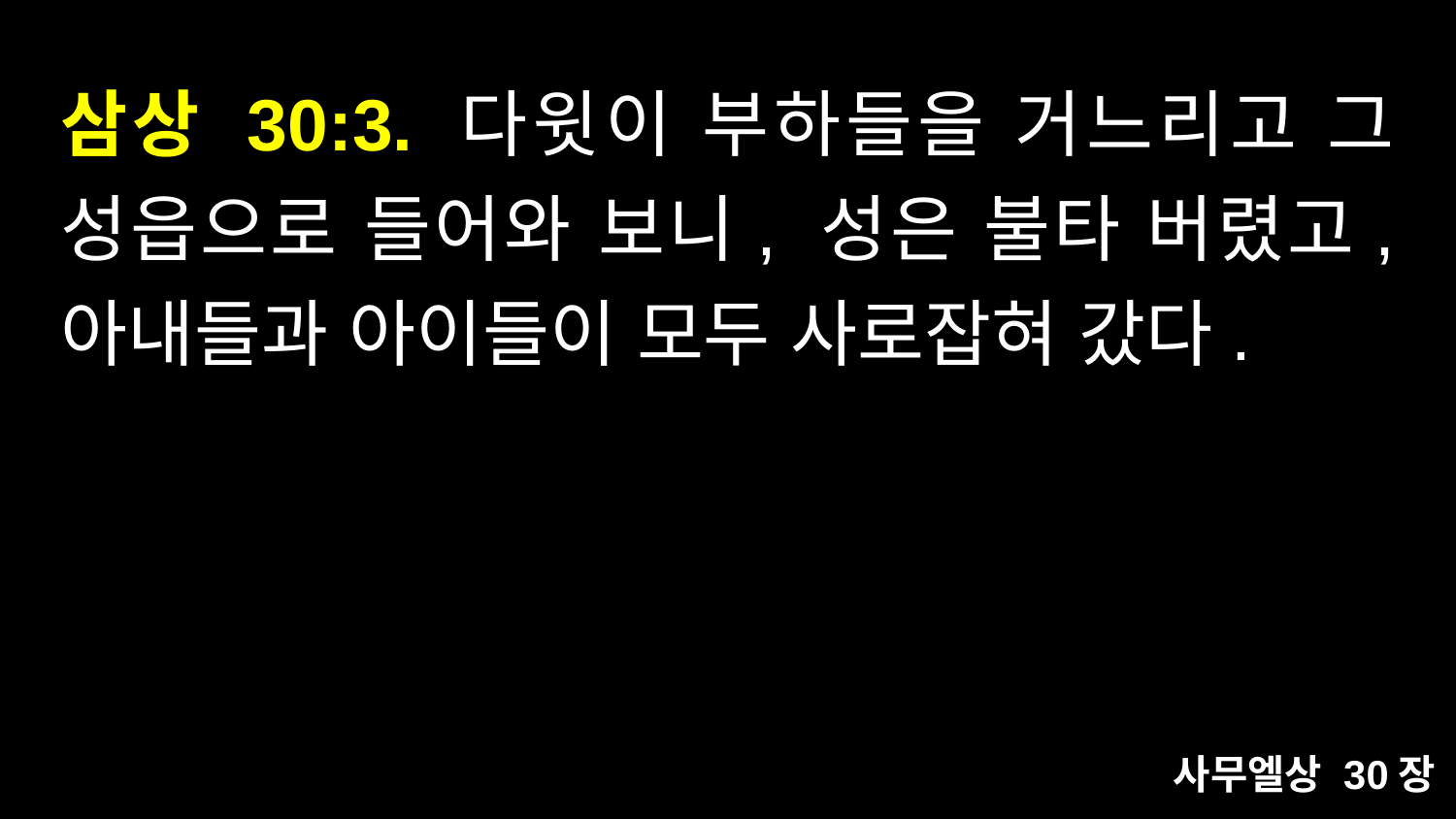

# 삼상 30:3. 다윗이 부하들을 거느리고 그 성읍으로 들어와 보니, 성은 불타 버렸고, 아내들과 아이들이 모두 사로잡혀 갔다.
사무엘상 30장